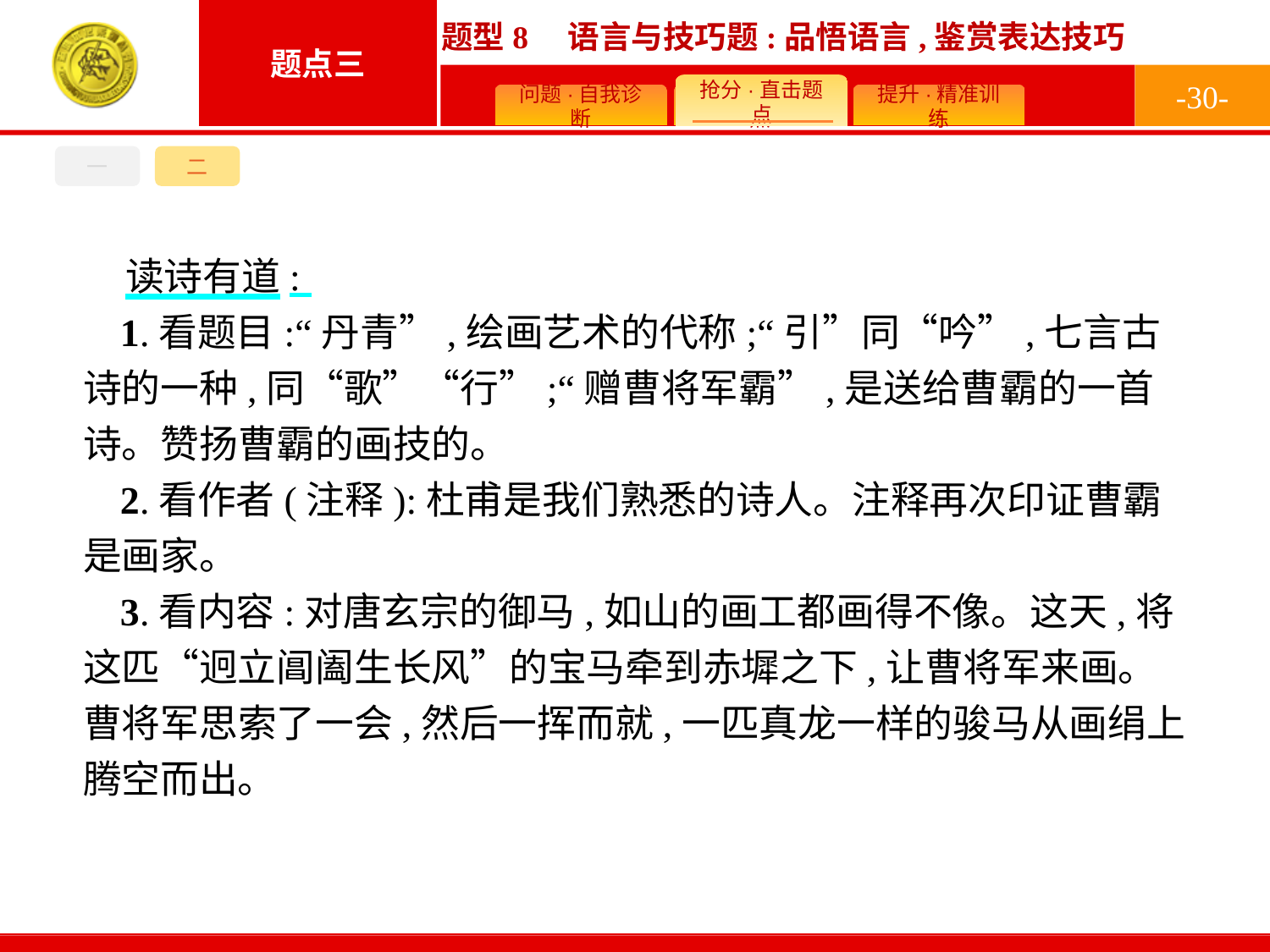

-30-
一
二
读诗有道:
1.看题目:“丹青”,绘画艺术的代称;“引”同“吟”,七言古诗的一种,同“歌”“行”;“赠曹将军霸”,是送给曹霸的一首诗。赞扬曹霸的画技的。
2.看作者(注释):杜甫是我们熟悉的诗人。注释再次印证曹霸是画家。
3.看内容:对唐玄宗的御马,如山的画工都画得不像。这天,将这匹“迥立阊阖生长风”的宝马牵到赤墀之下,让曹将军来画。曹将军思索了一会,然后一挥而就,一匹真龙一样的骏马从画绢上腾空而出。